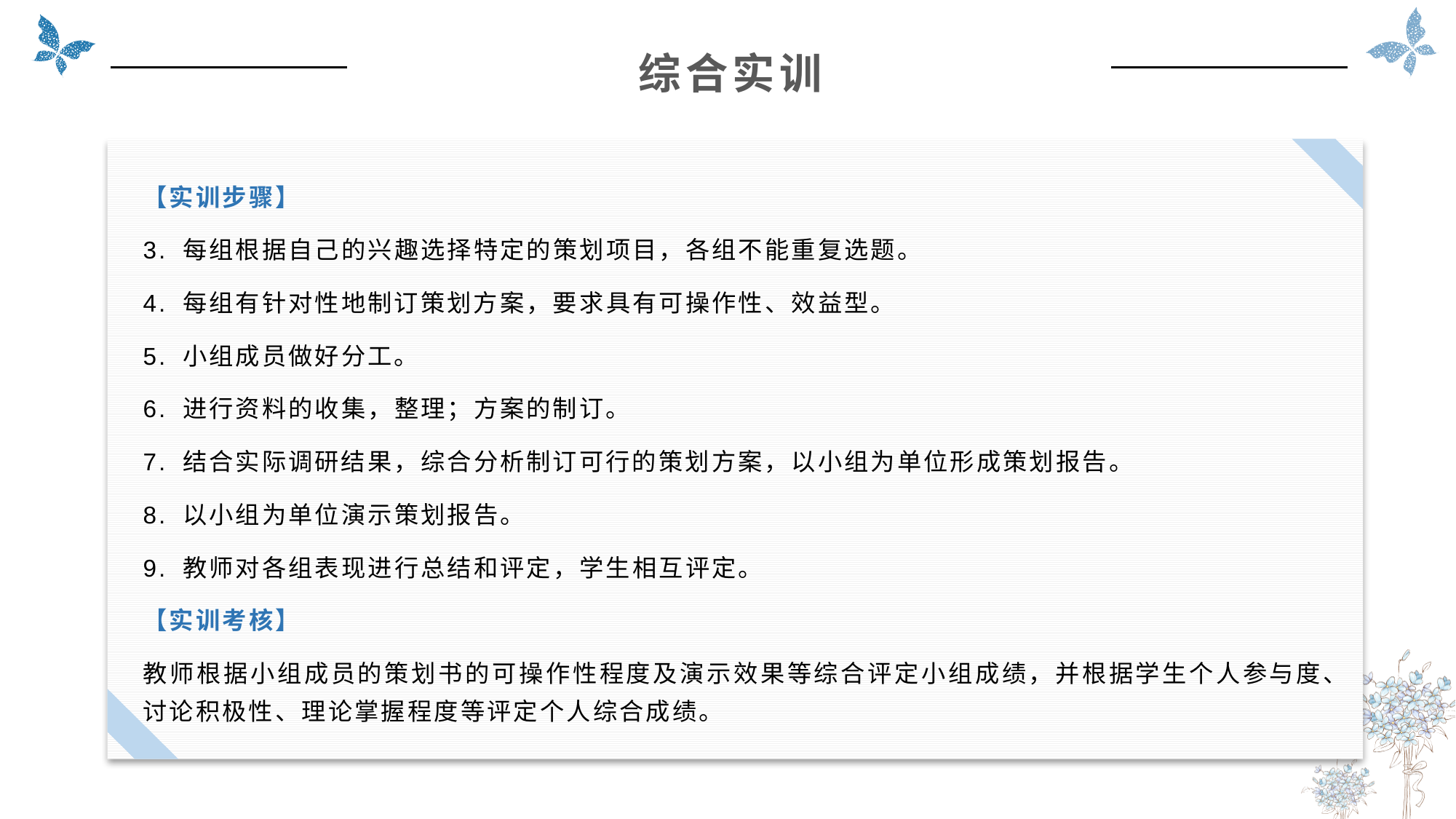

综合实训

【实训步骤】
3. 每组根据自己的兴趣选择特定的策划项目，各组不能重复选题。
4. 每组有针对性地制订策划方案，要求具有可操作性、效益型。
5. 小组成员做好分工。
6. 进行资料的收集，整理；方案的制订。
7. 结合实际调研结果，综合分析制订可行的策划方案，以小组为单位形成策划报告。
8. 以小组为单位演示策划报告。
9. 教师对各组表现进行总结和评定，学生相互评定。
【实训考核】
教师根据小组成员的策划书的可操作性程度及演示效果等综合评定小组成绩，并根据学生个人参与度、讨论积极性、理论掌握程度等评定个人综合成绩。